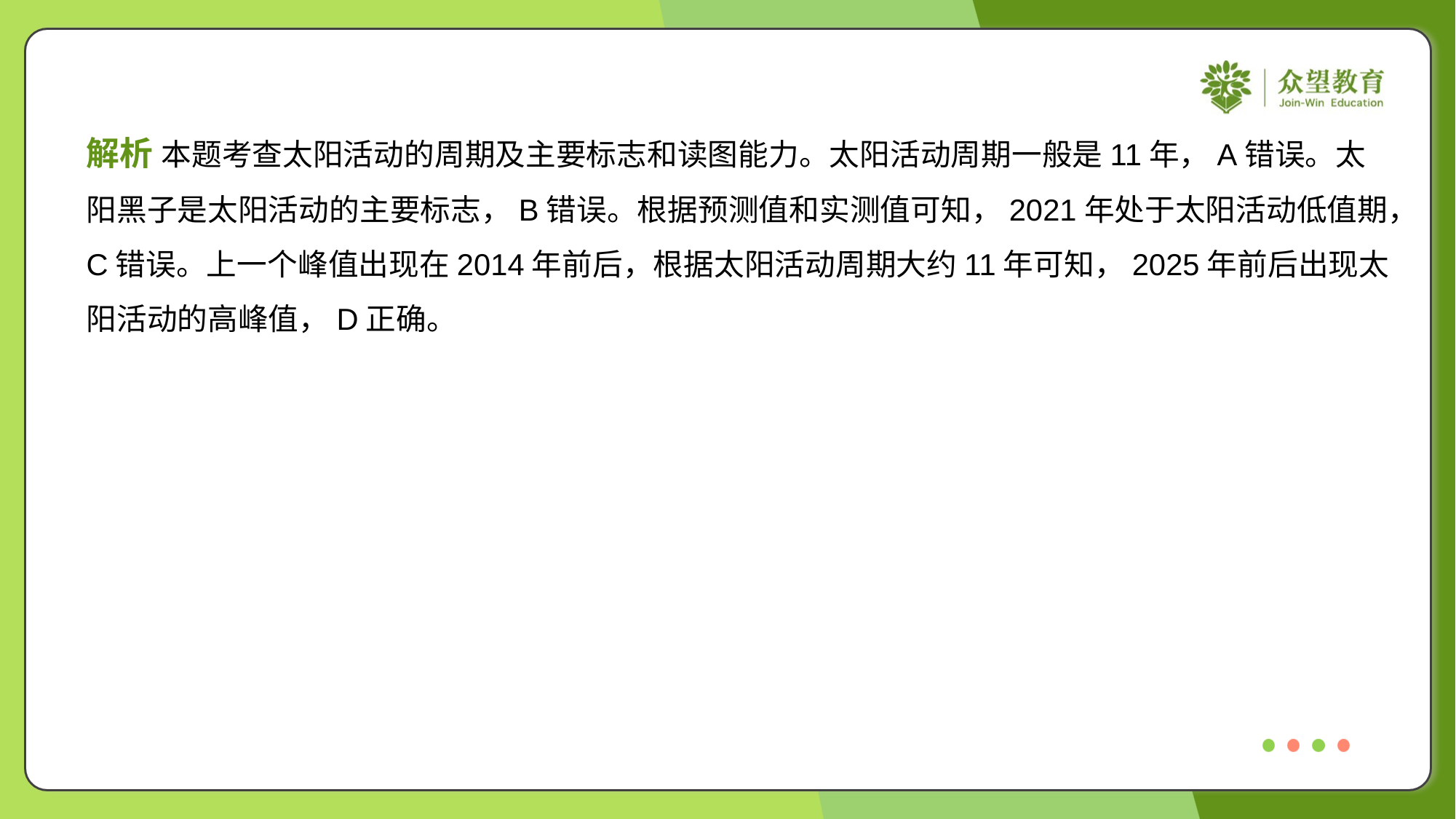

解析 本题考查太阳活动的周期及主要标志和读图能力。太阳活动周期一般是11年，A错误。太
阳黑子是太阳活动的主要标志，B错误。根据预测值和实测值可知，2021年处于太阳活动低值期，
C错误。上一个峰值出现在2014年前后，根据太阳活动周期大约11年可知，2025年前后出现太
阳活动的高峰值，D正确。